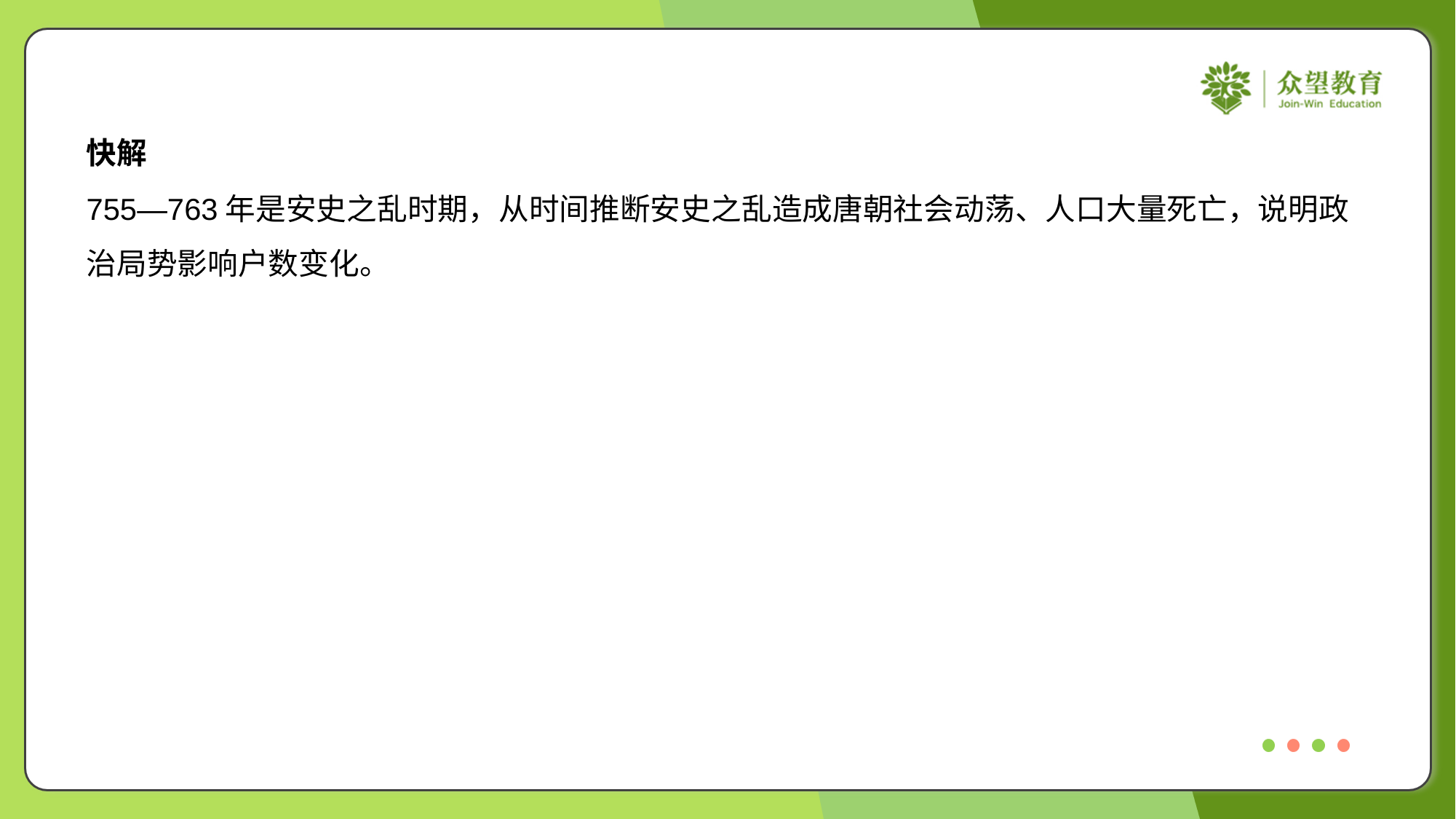

快解
755—763年是安史之乱时期，从时间推断安史之乱造成唐朝社会动荡、人口大量死亡，说明政
治局势影响户数变化。